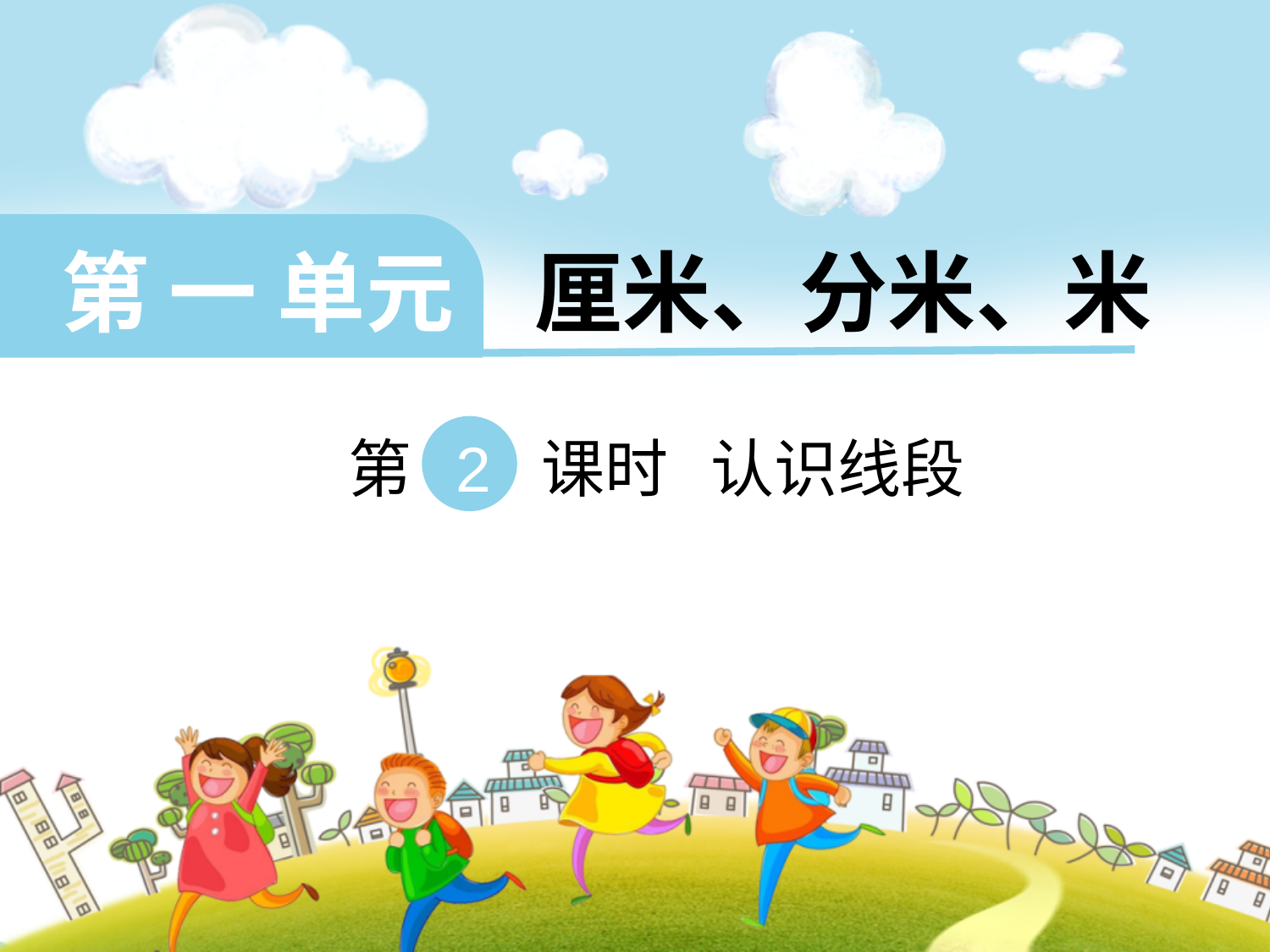

第 一 单元    厘米、分米、米

  第  2  课时   认识线段